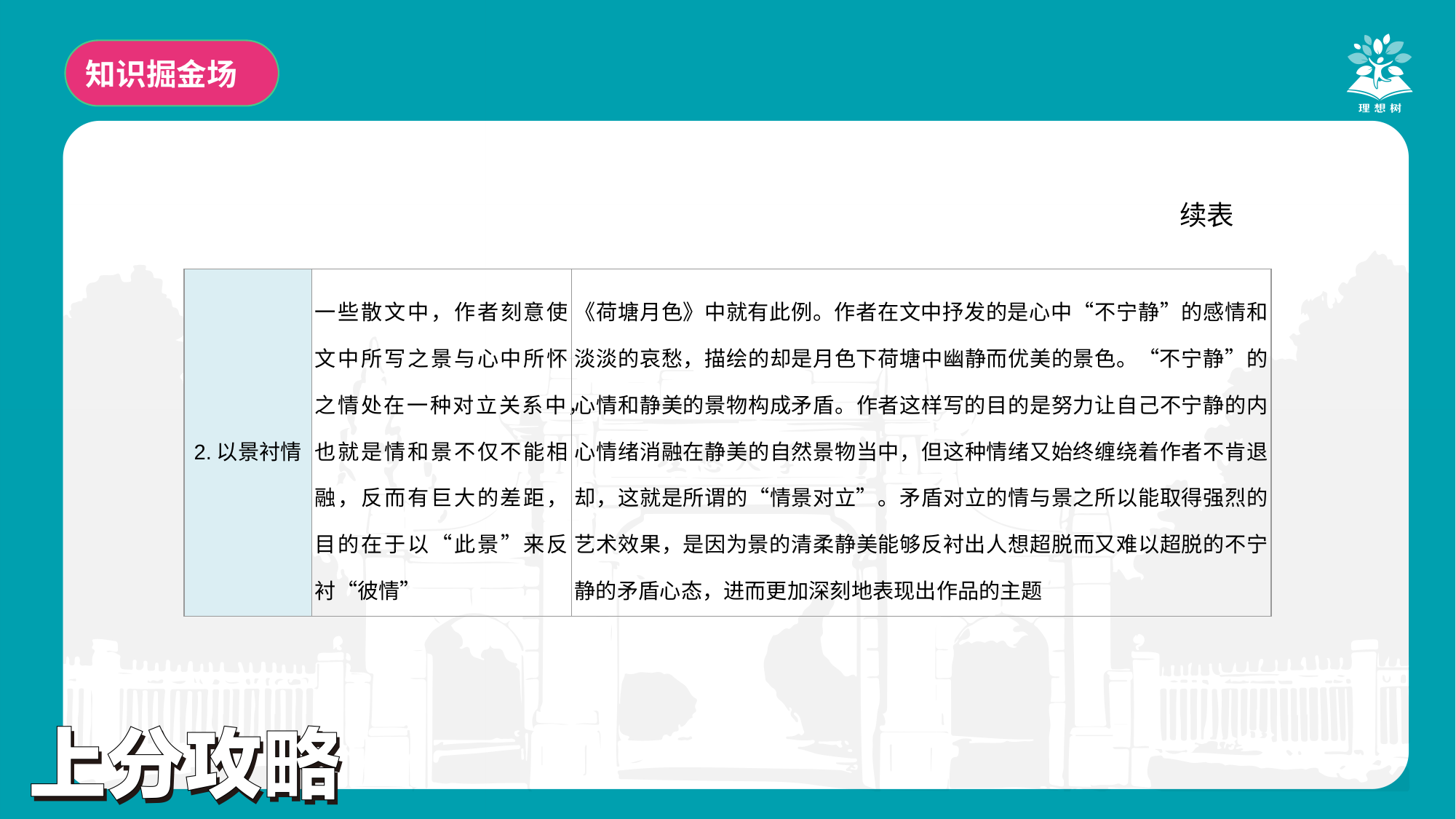

知识掘金场
续表
| 2.以景衬情 | 一些散文中，作者刻意使文中所写之景与心中所怀之情处在一种对立关系中，也就是情和景不仅不能相融，反而有巨大的差距，目的在于以“此景”来反衬“彼情” | 《荷塘月色》中就有此例。作者在文中抒发的是心中“不宁静”的感情和淡淡的哀愁，描绘的却是月色下荷塘中幽静而优美的景色。“不宁静”的心情和静美的景物构成矛盾。作者这样写的目的是努力让自己不宁静的内心情绪消融在静美的自然景物当中，但这种情绪又始终缠绕着作者不肯退却，这就是所谓的“情景对立”。矛盾对立的情与景之所以能取得强烈的艺术效果，是因为景的清柔静美能够反衬出人想超脱而又难以超脱的不宁静的矛盾心态，进而更加深刻地表现出作品的主题 |
| --- | --- | --- |